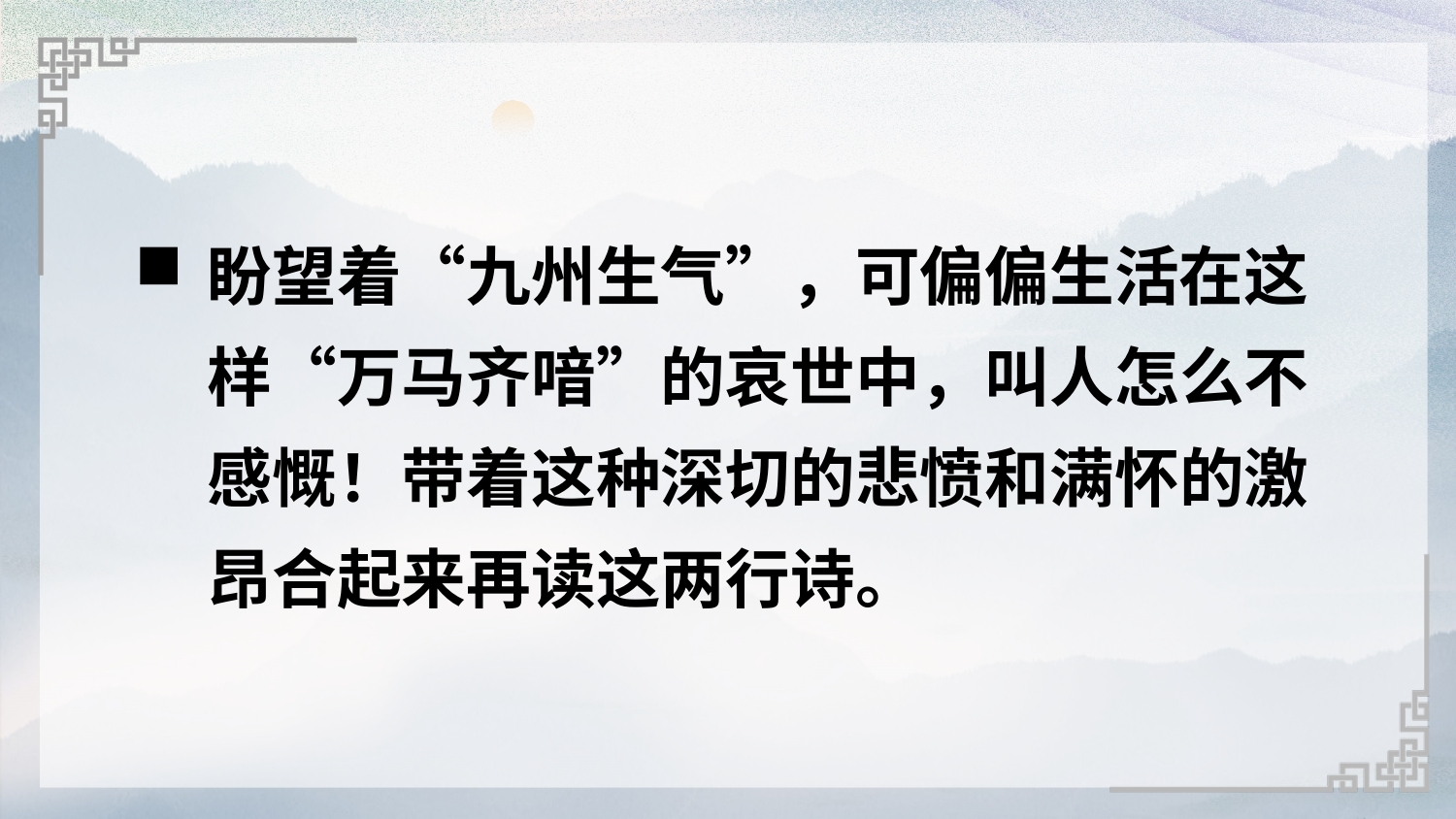

盼望着“九州生气”，可偏偏生活在这样“万马齐喑”的哀世中，叫人怎么不感慨！带着这种深切的悲愤和满怀的激昂合起来再读这两行诗。